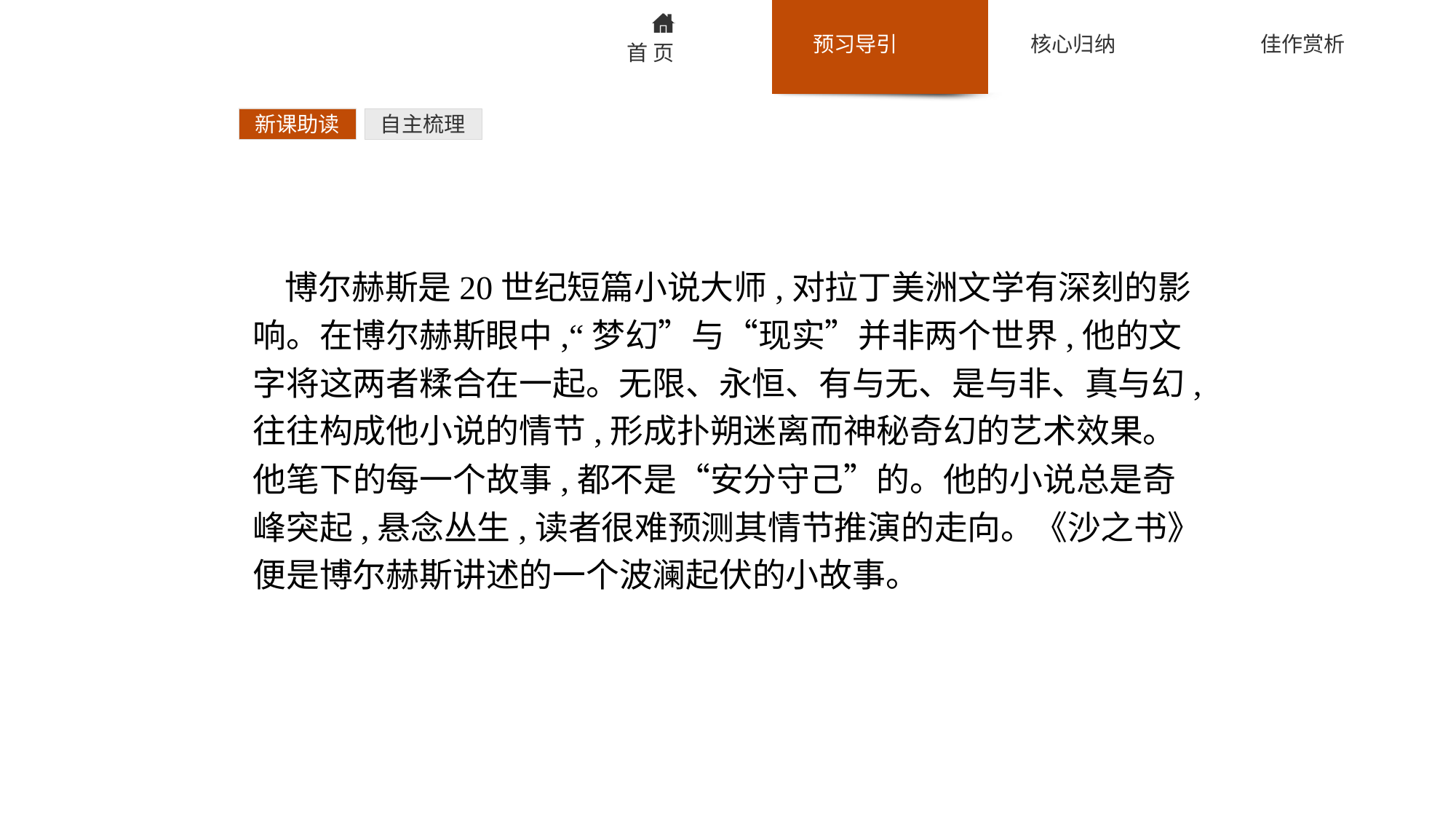

新课助读
自主梳理
博尔赫斯是20世纪短篇小说大师,对拉丁美洲文学有深刻的影响。在博尔赫斯眼中,“梦幻”与“现实”并非两个世界,他的文字将这两者糅合在一起。无限、永恒、有与无、是与非、真与幻,往往构成他小说的情节,形成扑朔迷离而神秘奇幻的艺术效果。他笔下的每一个故事,都不是“安分守己”的。他的小说总是奇峰突起,悬念丛生,读者很难预测其情节推演的走向。《沙之书》便是博尔赫斯讲述的一个波澜起伏的小故事。